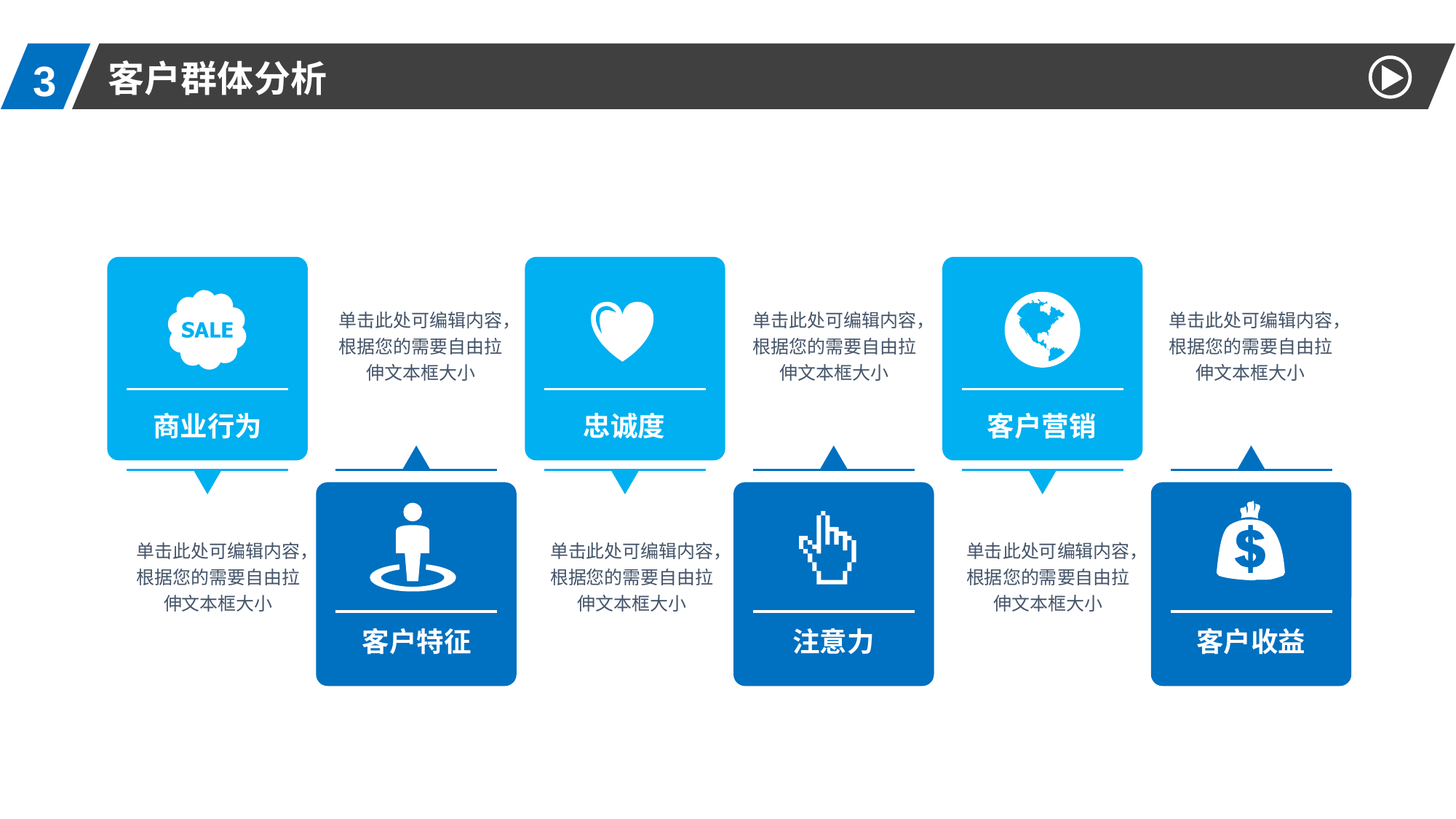

3
客户群体分析

单击此处可编辑内容，根据您的需要自由拉伸文本框大小
单击此处可编辑内容，根据您的需要自由拉伸文本框大小
单击此处可编辑内容，根据您的需要自由拉伸文本框大小
商业行为
忠诚度
客户营销

单击此处可编辑内容，根据您的需要自由拉伸文本框大小
单击此处可编辑内容，根据您的需要自由拉伸文本框大小
单击此处可编辑内容，根据您的需要自由拉伸文本框大小
客户特征
注意力
客户收益